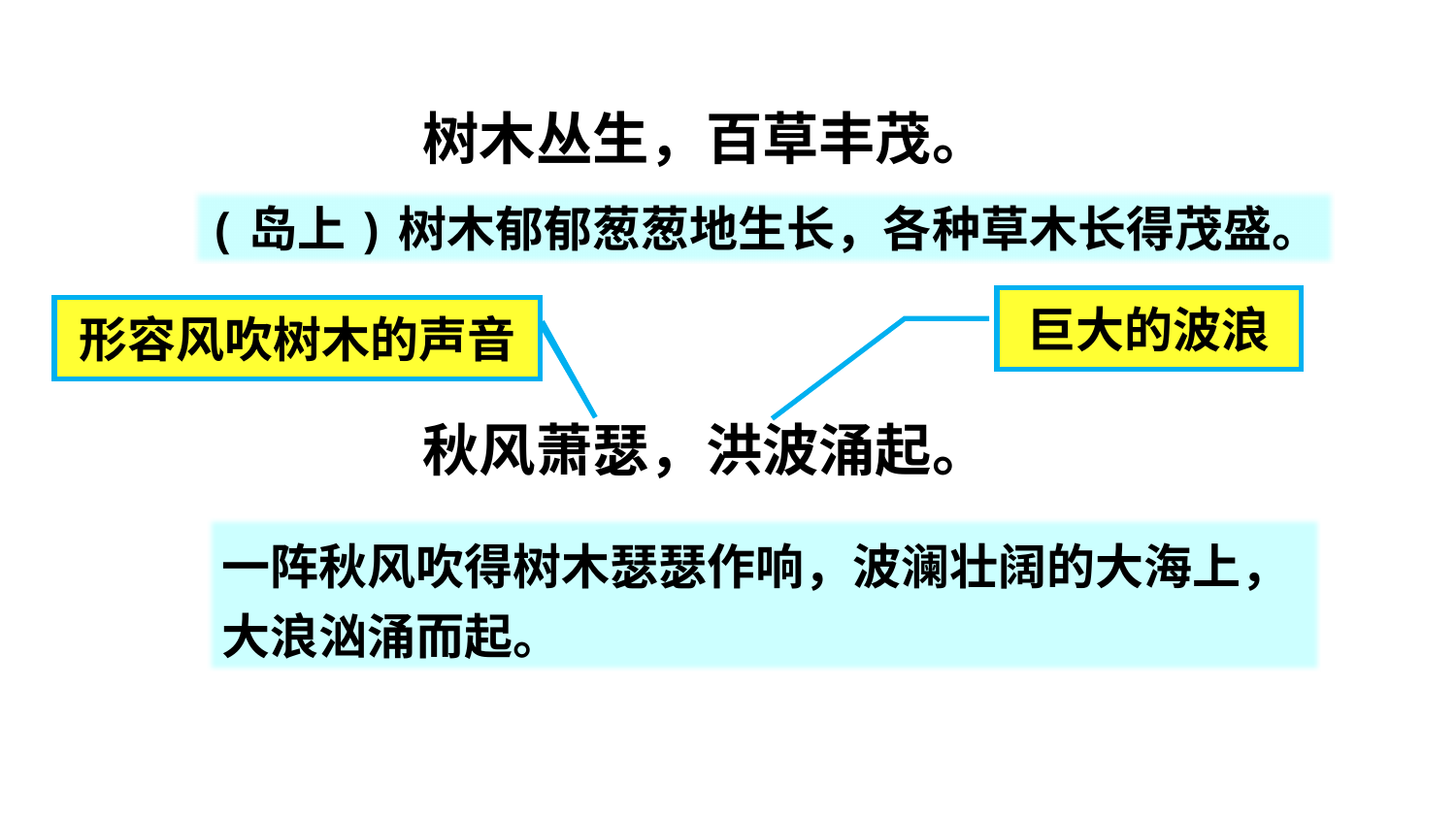

树木丛生，百草丰茂。
秋风萧瑟，洪波涌起。
(岛上)树木郁郁葱葱地生长，各种草木长得茂盛。
巨大的波浪
形容风吹树木的声音
一阵秋风吹得树木瑟瑟作响，波澜壮阔的大海上，大浪汹涌而起。